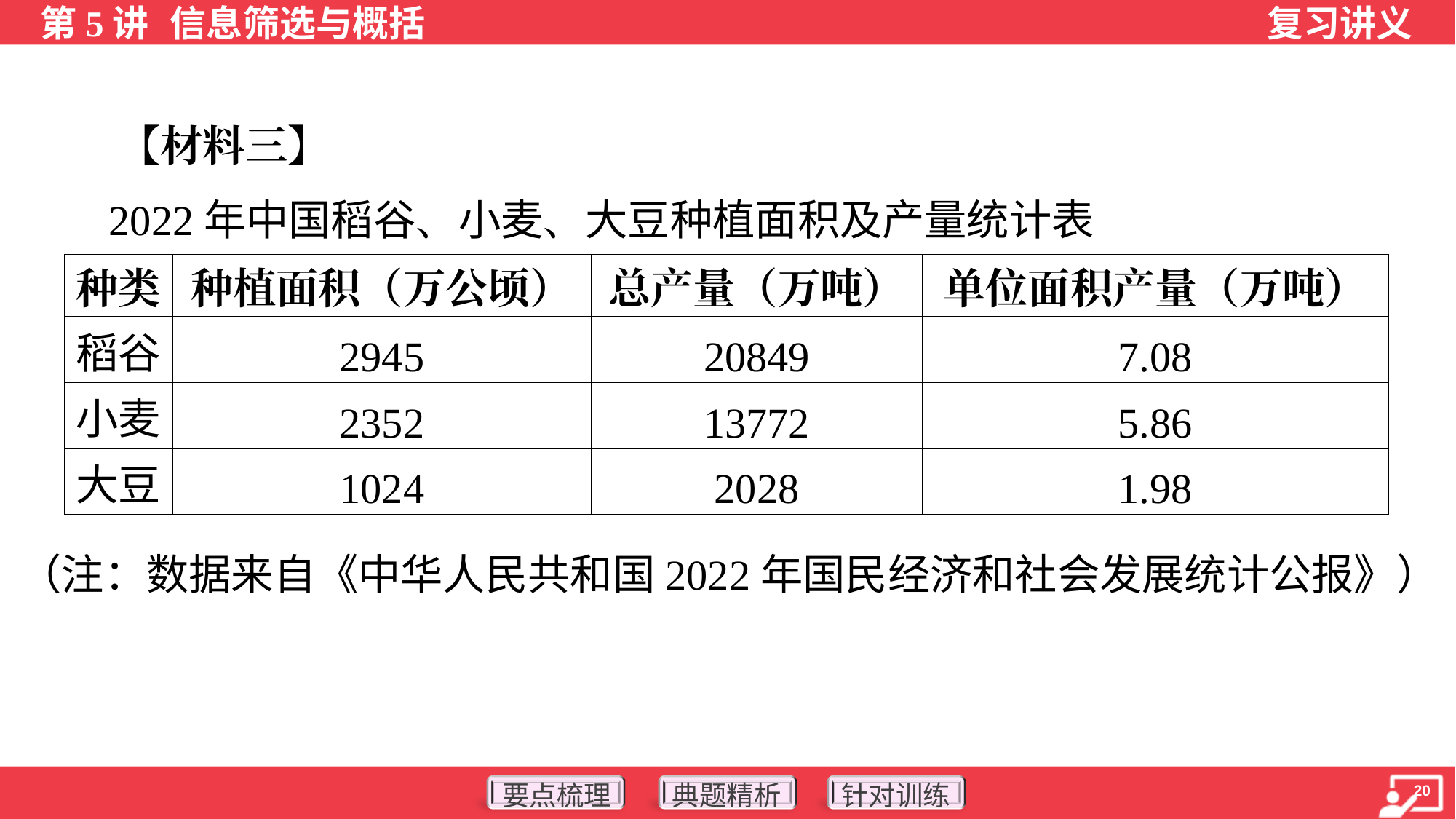

【材料三】
    2022年中国稻谷、小麦、大豆种植面积及产量统计表
| 种类 | 种植面积（万公顷） | 总产量（万吨） | 单位面积产量（万吨） |
| --- | --- | --- | --- |
| 稻谷 | 2945 | 20849 | 7.08 |
| 小麦 | 2352 | 13772 | 5.86 |
| 大豆 | 1024 | 2028 | 1.98 |
（注：数据来自《中华人民共和国2022年国民经济和社会发展统计公报》）